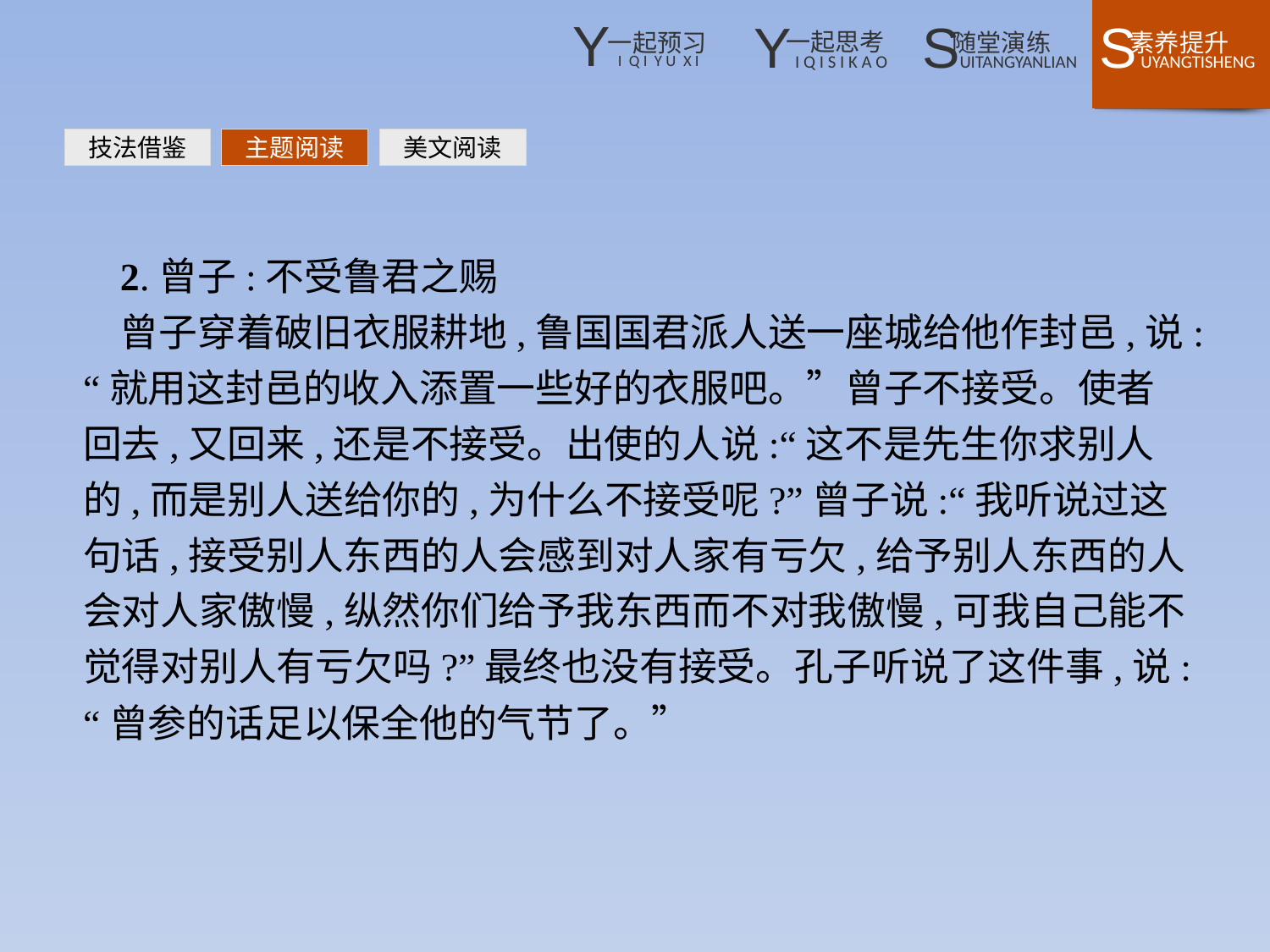

技法借鉴
主题阅读
美文阅读
2.曾子:不受鲁君之赐
曾子穿着破旧衣服耕地,鲁国国君派人送一座城给他作封邑,说:“就用这封邑的收入添置一些好的衣服吧。”曾子不接受。使者回去,又回来,还是不接受。出使的人说:“这不是先生你求别人的,而是别人送给你的,为什么不接受呢?”曾子说:“我听说过这句话,接受别人东西的人会感到对人家有亏欠,给予别人东西的人会对人家傲慢,纵然你们给予我东西而不对我傲慢,可我自己能不觉得对别人有亏欠吗?”最终也没有接受。孔子听说了这件事,说:“曾参的话足以保全他的气节了。”